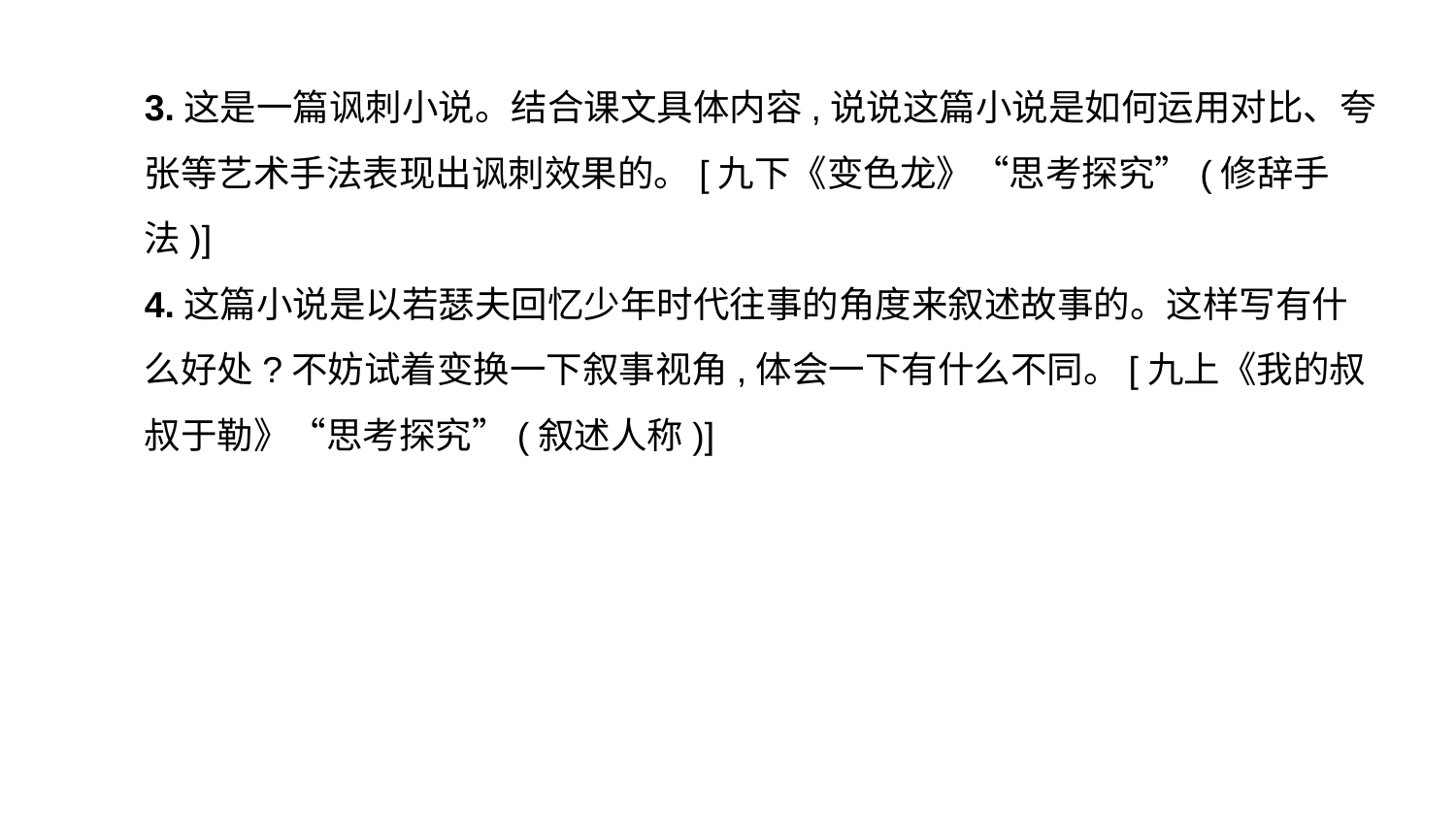

3.这是一篇讽刺小说。结合课文具体内容,说说这篇小说是如何运用对比、夸张等艺术手法表现出讽刺效果的。[九下《变色龙》“思考探究”(修辞手法)]
4.这篇小说是以若瑟夫回忆少年时代往事的角度来叙述故事的。这样写有什么好处?不妨试着变换一下叙事视角,体会一下有什么不同。[九上《我的叔叔于勒》“思考探究”(叙述人称)]